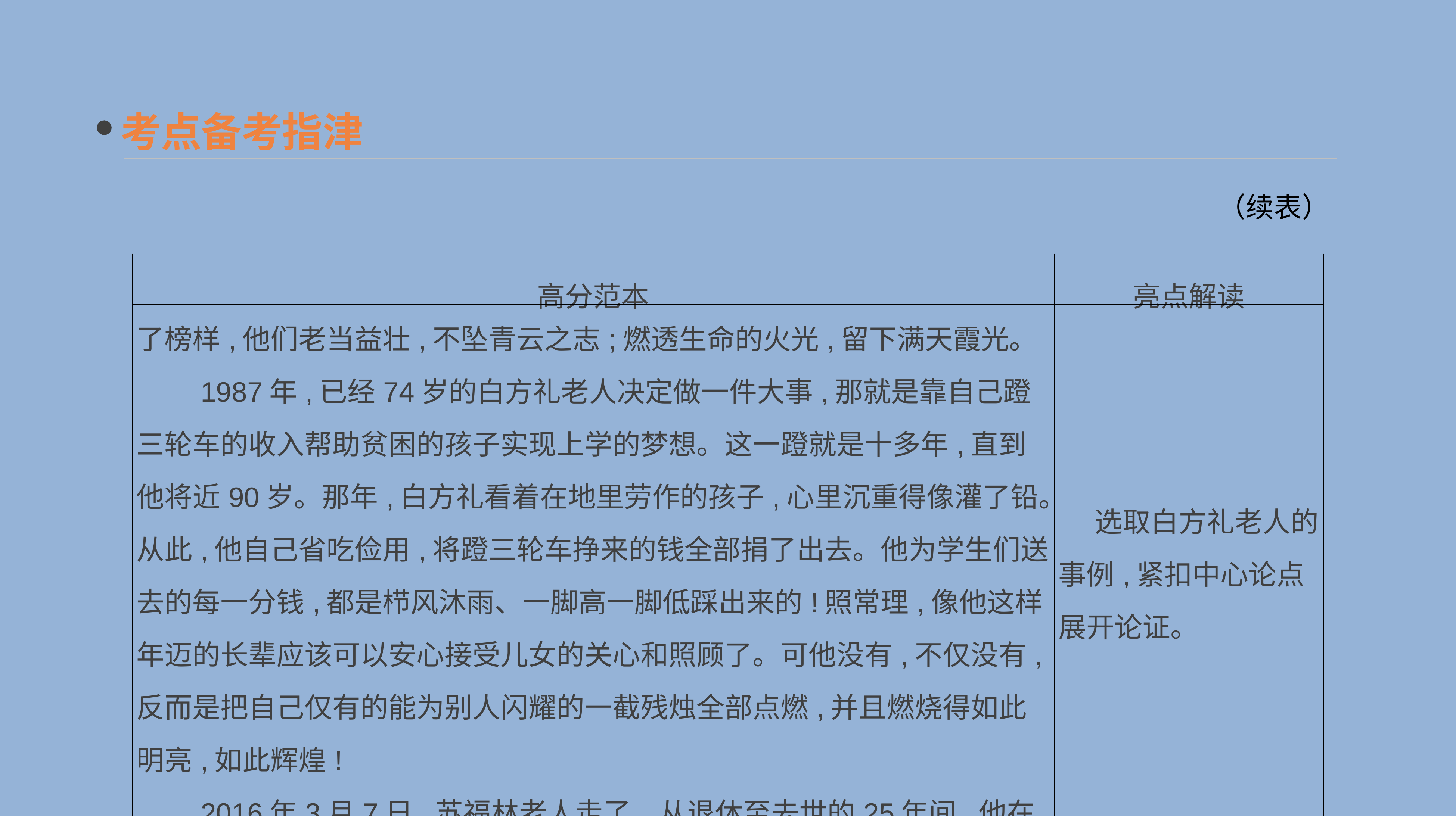

考点备考指津

（续表）
| 高分范本 | 亮点解读 |
| --- | --- |
| 了榜样,他们老当益壮,不坠青云之志;燃透生命的火光,留下满天霞光。 　　1987年,已经74岁的白方礼老人决定做一件大事,那就是靠自己蹬三轮车的收入帮助贫困的孩子实现上学的梦想。这一蹬就是十多年,直到他将近90岁。那年,白方礼看着在地里劳作的孩子,心里沉重得像灌了铅。从此,他自己省吃俭用,将蹬三轮车挣来的钱全部捐了出去。他为学生们送去的每一分钱,都是栉风沐雨、一脚高一脚低踩出来的!照常理,像他这样年迈的长辈应该可以安心接受儿女的关心和照顾了。可他没有,不仅没有,反而是把自己仅有的能为别人闪耀的一截残烛全部点燃,并且燃烧得如此明亮,如此辉煌! 　　2016年3月7日,苏福林老人走了。从退休至去世的25年间,他在捐助之路上从未停歇。满头银发的张家敏走上了《朗读者》的舞台,自1995年以来, | 选取白方礼老人的事例,紧扣中心论点展开论证。 |